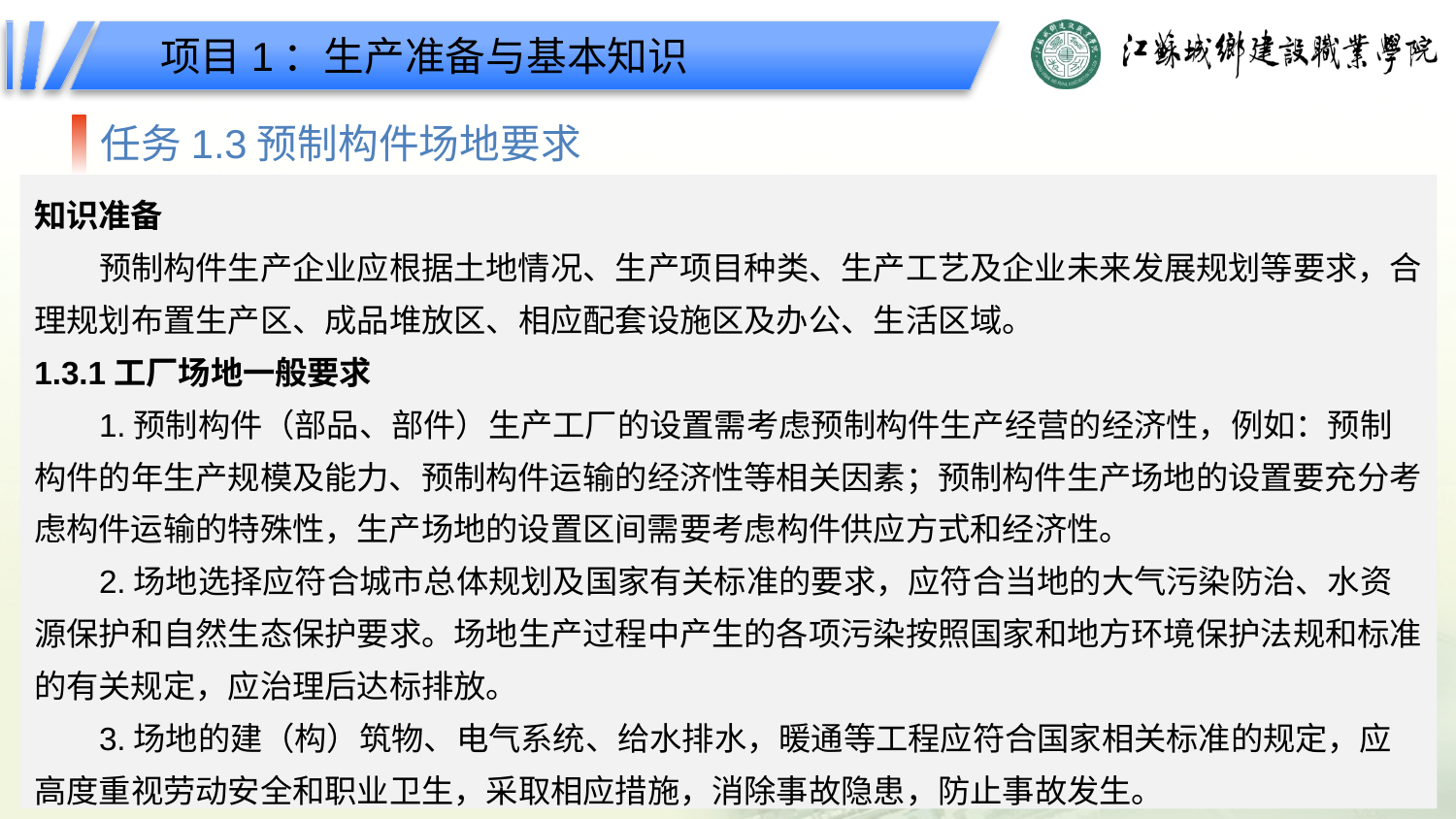

项目1：生产准备与基本知识
任务1.3预制构件场地要求

知识准备
预制构件生产企业应根据土地情况、生产项目种类、生产工艺及企业未来发展规划等要求，合理规划布置生产区、成品堆放区、相应配套设施区及办公、生活区域。
1.3.1工厂场地一般要求
1.预制构件（部品、部件）生产工厂的设置需考虑预制构件生产经营的经济性，例如：预制构件的年生产规模及能力、预制构件运输的经济性等相关因素；预制构件生产场地的设置要充分考虑构件运输的特殊性，生产场地的设置区间需要考虑构件供应方式和经济性。
2.场地选择应符合城市总体规划及国家有关标准的要求，应符合当地的大气污染防治、水资源保护和自然生态保护要求。场地生产过程中产生的各项污染按照国家和地方环境保护法规和标准的有关规定，应治理后达标排放。
3.场地的建（构）筑物、电气系统、给水排水，暖通等工程应符合国家相关标准的规定，应高度重视劳动安全和职业卫生，采取相应措施，消除事故隐患，防止事故发生。